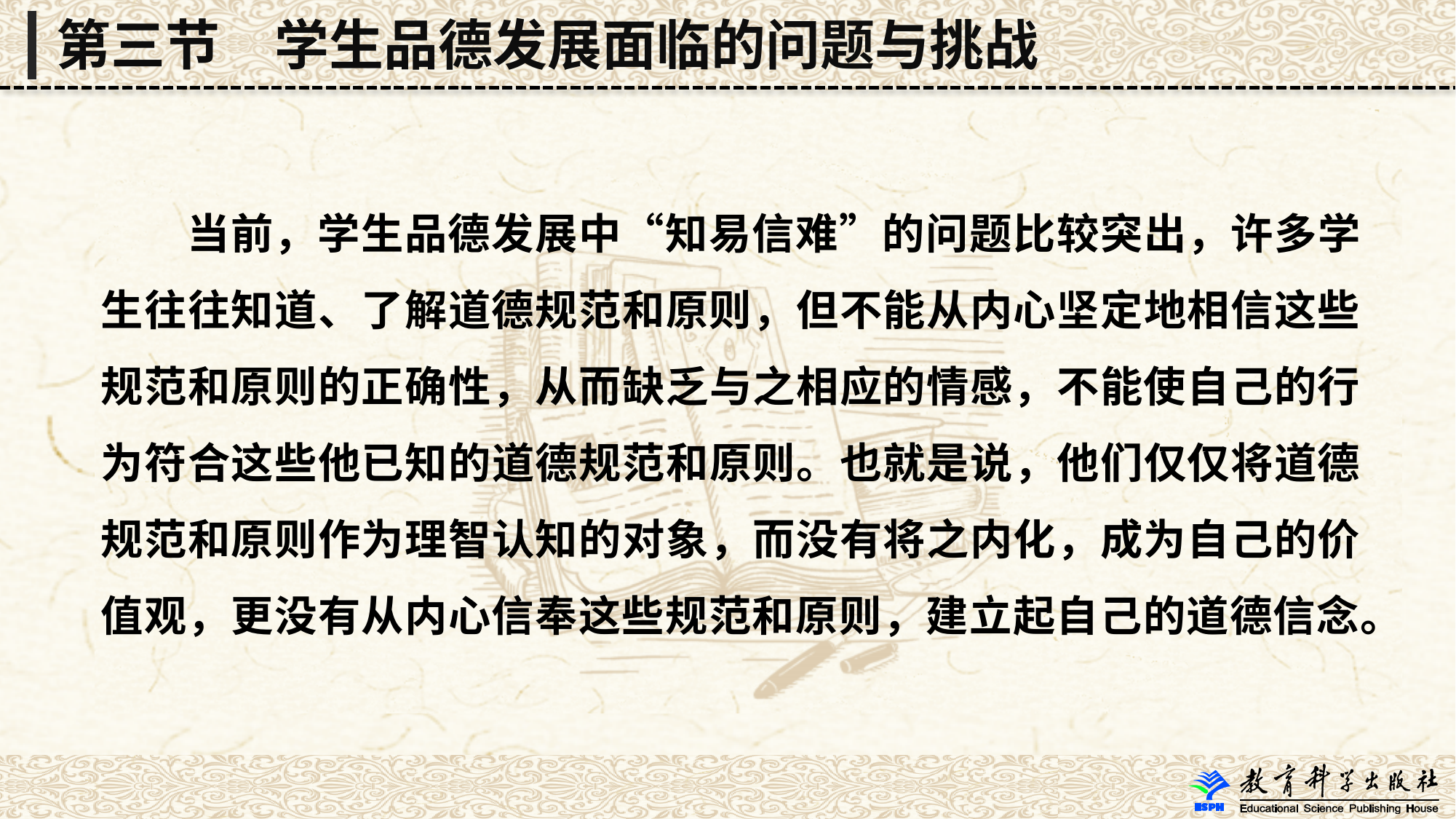

第三节　学生品德发展面临的问题与挑战
       当前，学生品德发展中“知易信难”的问题比较突出，许多学生往往知道、了解道德规范和原则，但不能从内心坚定地相信这些规范和原则的正确性，从而缺乏与之相应的情感，不能使自己的行为符合这些他已知的道德规范和原则。也就是说，他们仅仅将道德规范和原则作为理智认知的对象，而没有将之内化，成为自己的价值观，更没有从内心信奉这些规范和原则，建立起自己的道德信念。